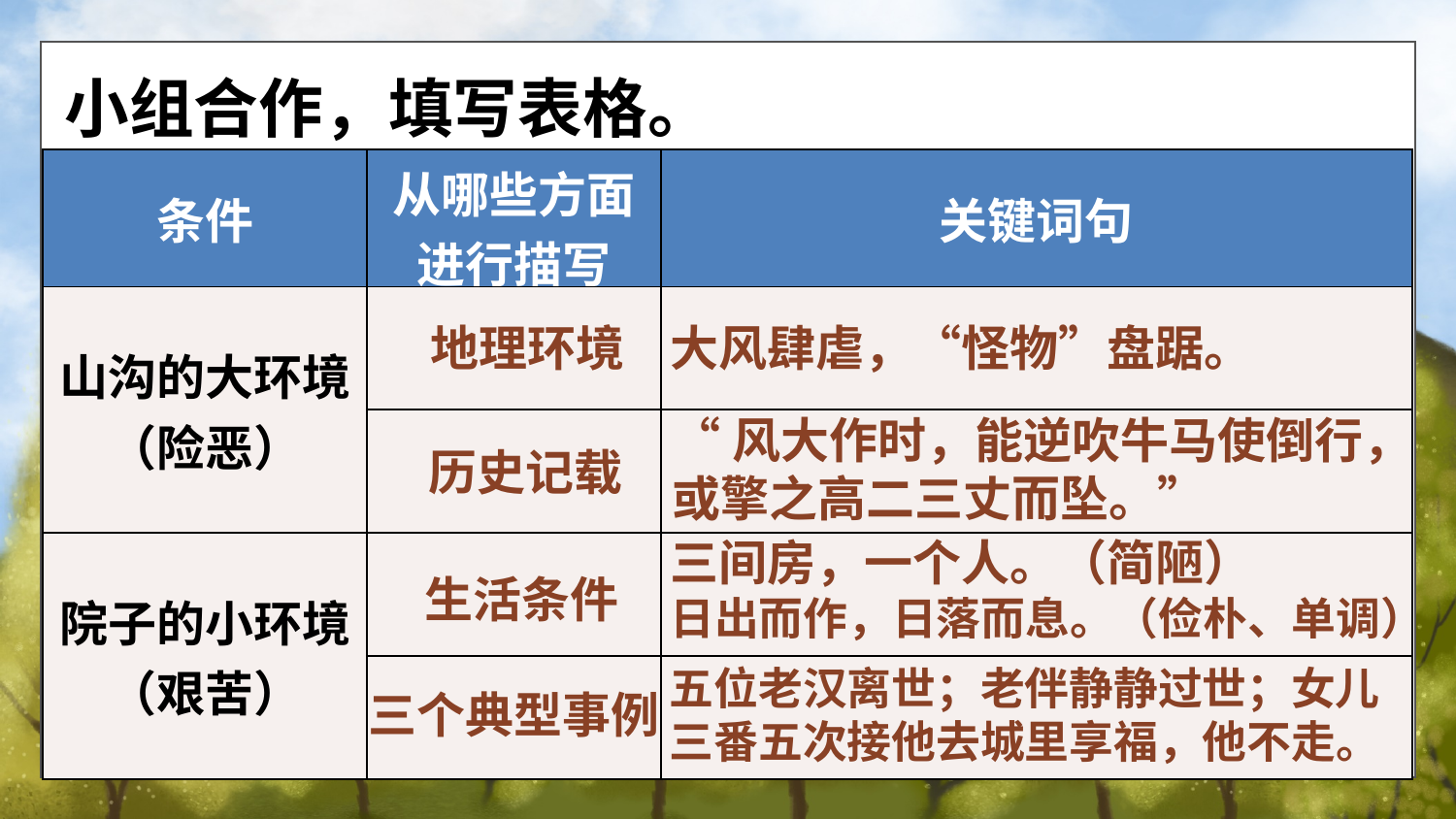

小组合作，填写表格。
| 条件 | 从哪些方面进行描写 | 关键词句 |
| --- | --- | --- |
| 山沟的大环境 （险恶） |  |  |
|  |  |  |
| 院子的小环境 （艰苦） |  |  |
|  |  |  |
地理环境
大风肆虐，“怪物”盘踞。
“风大作时，能逆吹牛马使倒行，或擎之高二三丈而坠。”
历史记载
三间房，一个人。（简陋）
日出而作，日落而息。（俭朴、单调）
生活条件
五位老汉离世；老伴静静过世；女儿三番五次接他去城里享福，他不走。
三个典型事例